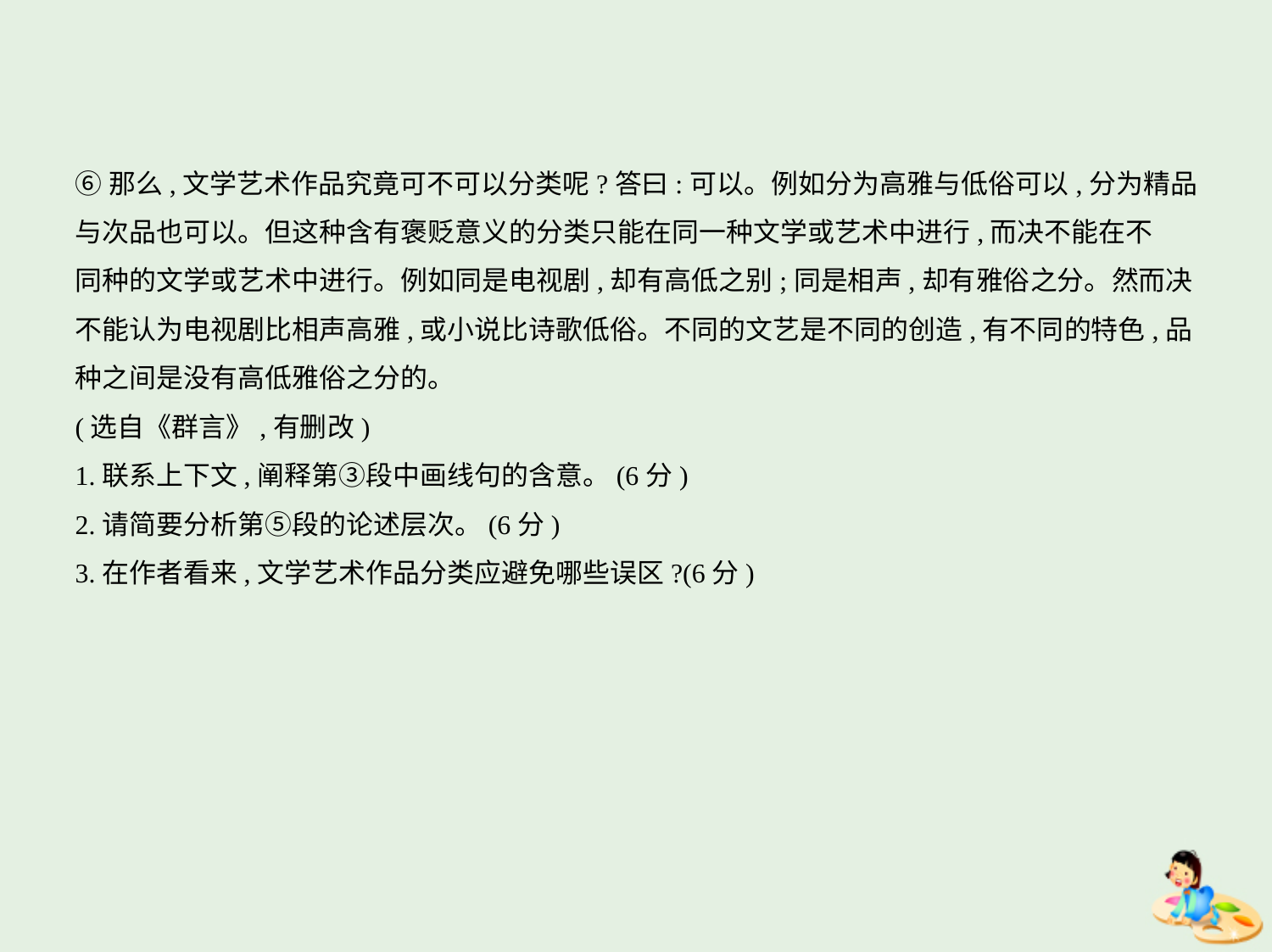

⑥那么,文学艺术作品究竟可不可以分类呢?答曰:可以。例如分为高雅与低俗可以,分为精品
与次品也可以。但这种含有褒贬意义的分类只能在同一种文学或艺术中进行,而决不能在不
同种的文学或艺术中进行。例如同是电视剧,却有高低之别;同是相声,却有雅俗之分。然而决
不能认为电视剧比相声高雅,或小说比诗歌低俗。不同的文艺是不同的创造,有不同的特色,品
种之间是没有高低雅俗之分的。
(选自《群言》,有删改)
1.联系上下文,阐释第③段中画线句的含意。(6分)
2.请简要分析第⑤段的论述层次。(6分)
3.在作者看来,文学艺术作品分类应避免哪些误区?(6分)